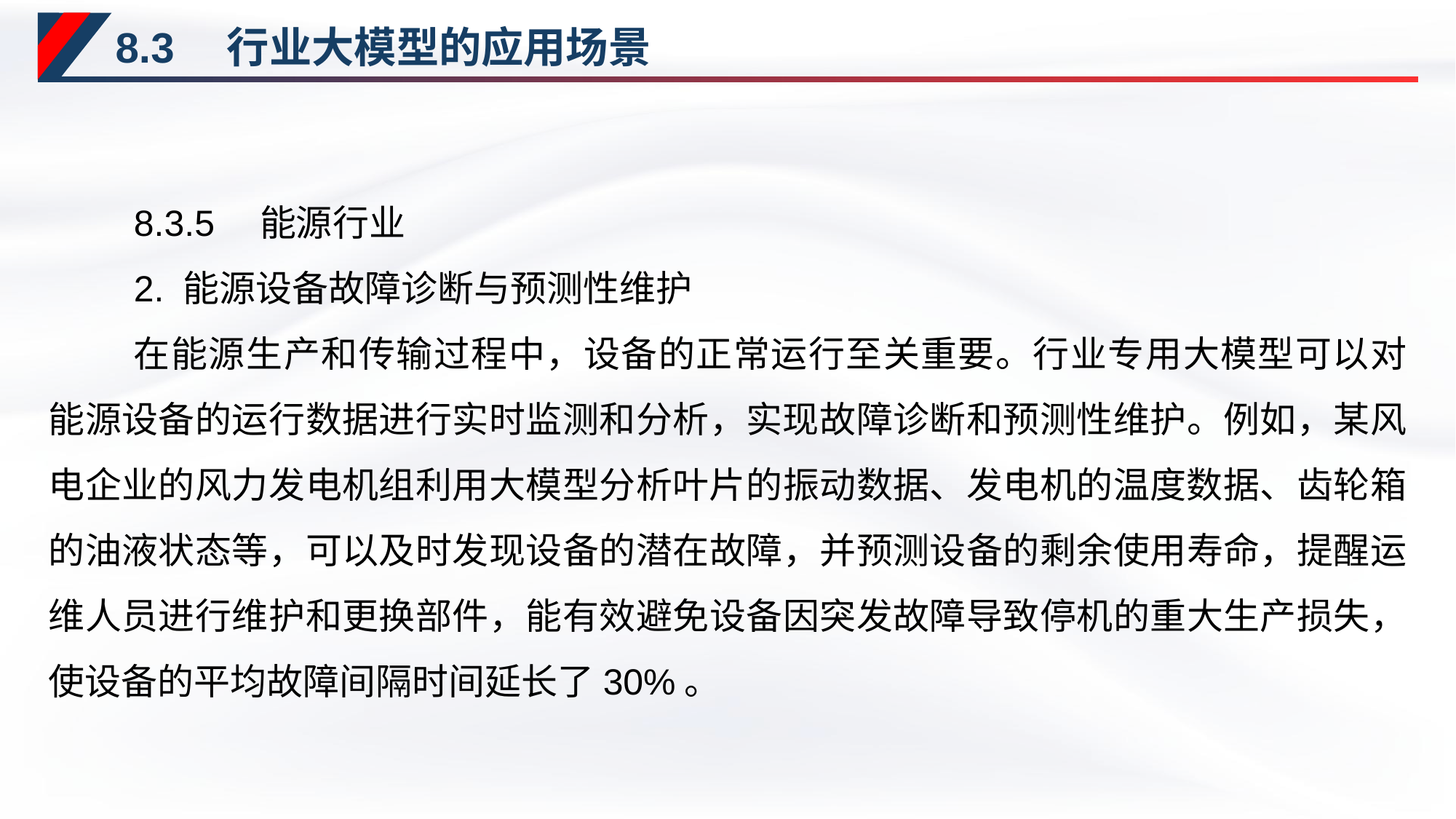

# 8.3　行业大模型的应用场景
8.3.5　能源行业
2. 能源设备故障诊断与预测性维护
在能源生产和传输过程中，设备的正常运行至关重要。行业专用大模型可以对能源设备的运行数据进行实时监测和分析，实现故障诊断和预测性维护。例如，某风电企业的风力发电机组利用大模型分析叶片的振动数据、发电机的温度数据、齿轮箱的油液状态等，可以及时发现设备的潜在故障，并预测设备的剩余使用寿命，提醒运维人员进行维护和更换部件，能有效避免设备因突发故障导致停机的重大生产损失，使设备的平均故障间隔时间延长了30%。